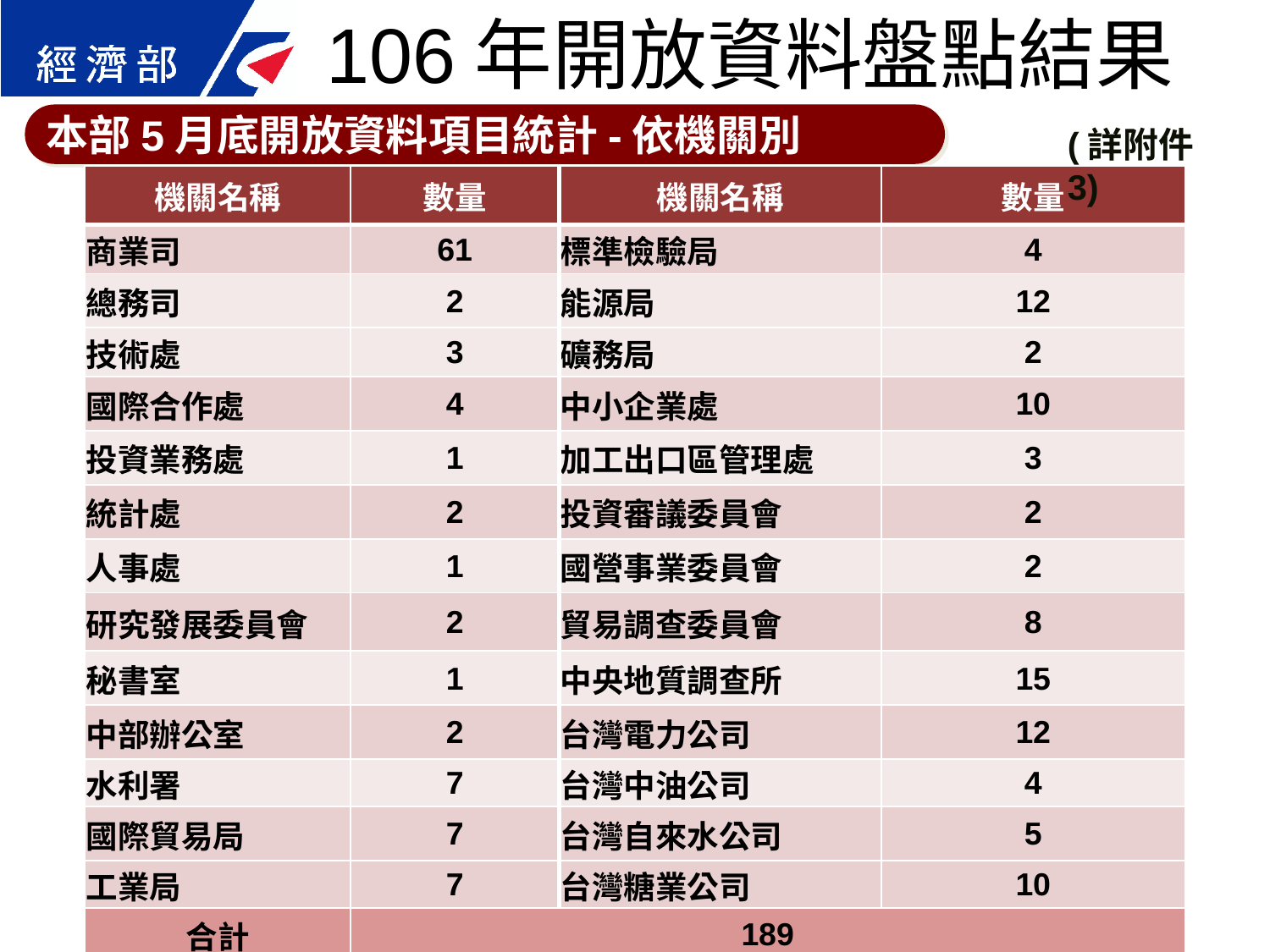

106年開放資料盤點結果
本部5月底開放資料項目統計-依機關別
(詳附件3)
| 機關名稱 | 數量 | 機關名稱 | 數量 |
| --- | --- | --- | --- |
| 商業司 | 61 | 標準檢驗局 | 4 |
| 總務司 | 2 | 能源局 | 12 |
| 技術處 | 3 | 礦務局 | 2 |
| 國際合作處 | 4 | 中小企業處 | 10 |
| 投資業務處 | 1 | 加工出口區管理處 | 3 |
| 統計處 | 2 | 投資審議委員會 | 2 |
| 人事處 | 1 | 國營事業委員會 | 2 |
| 研究發展委員會 | 2 | 貿易調查委員會 | 8 |
| 秘書室 | 1 | 中央地質調查所 | 15 |
| 中部辦公室 | 2 | 台灣電力公司 | 12 |
| 水利署 | 7 | 台灣中油公司 | 4 |
| 國際貿易局 | 7 | 台灣自來水公司 | 5 |
| 工業局 | 7 | 台灣糖業公司 | 10 |
| 合計 | 189 |  |  |
24